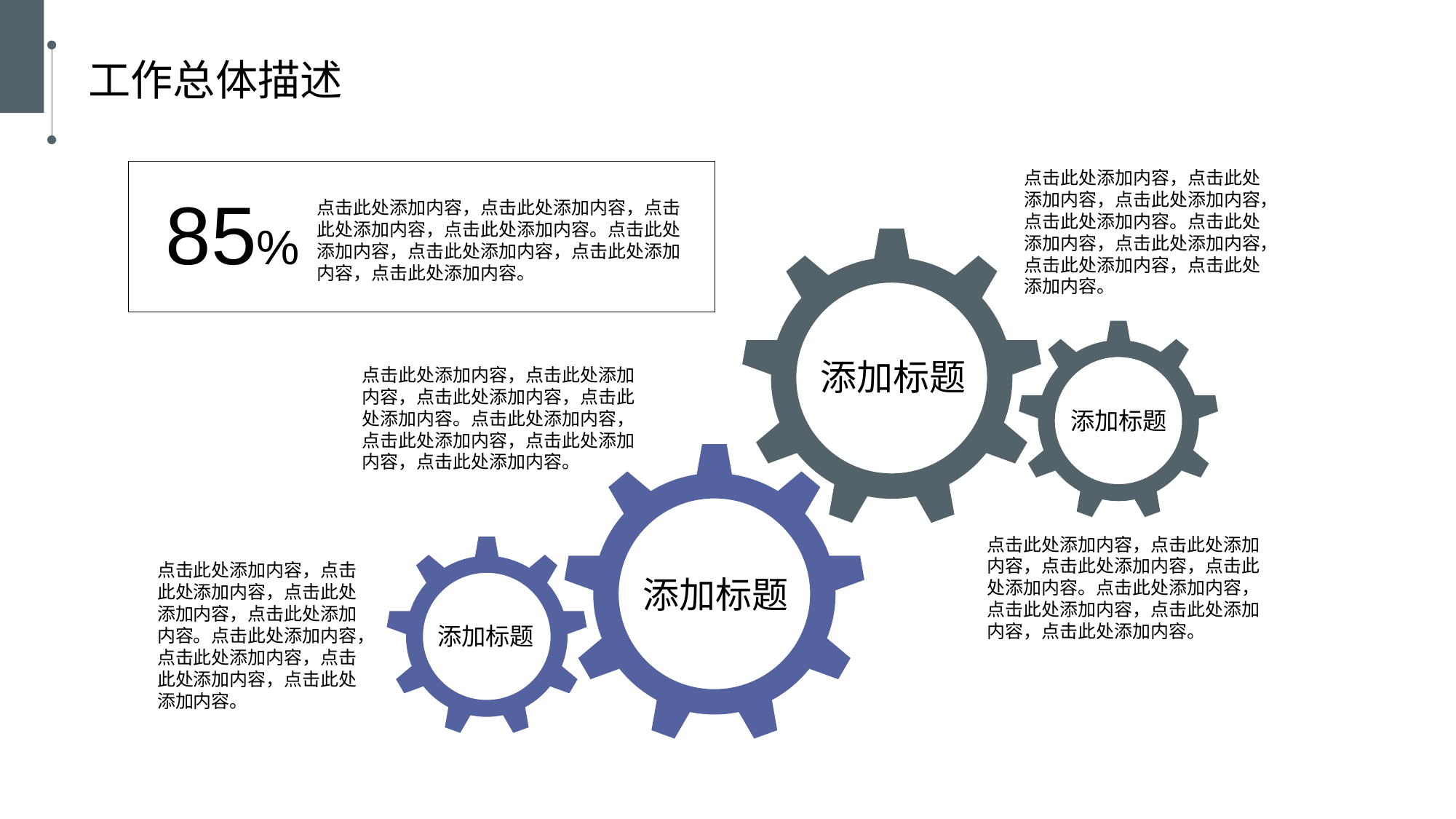

工作总体描述
点击此处添加内容，点击此处添加内容，点击此处添加内容，点击此处添加内容。点击此处添加内容，点击此处添加内容，点击此处添加内容，点击此处添加内容。

85%
点击此处添加内容，点击此处添加内容，点击此处添加内容，点击此处添加内容。点击此处添加内容，点击此处添加内容，点击此处添加内容，点击此处添加内容。

添加标题
点击此处添加内容，点击此处添加内容，点击此处添加内容，点击此处添加内容。点击此处添加内容，点击此处添加内容，点击此处添加内容，点击此处添加内容。
添加标题

点击此处添加内容，点击此处添加内容，点击此处添加内容，点击此处添加内容。点击此处添加内容，点击此处添加内容，点击此处添加内容，点击此处添加内容。
点击此处添加内容，点击此处添加内容，点击此处添加内容，点击此处添加内容。点击此处添加内容，点击此处添加内容，点击此处添加内容，点击此处添加内容。
添加标题
添加标题
.